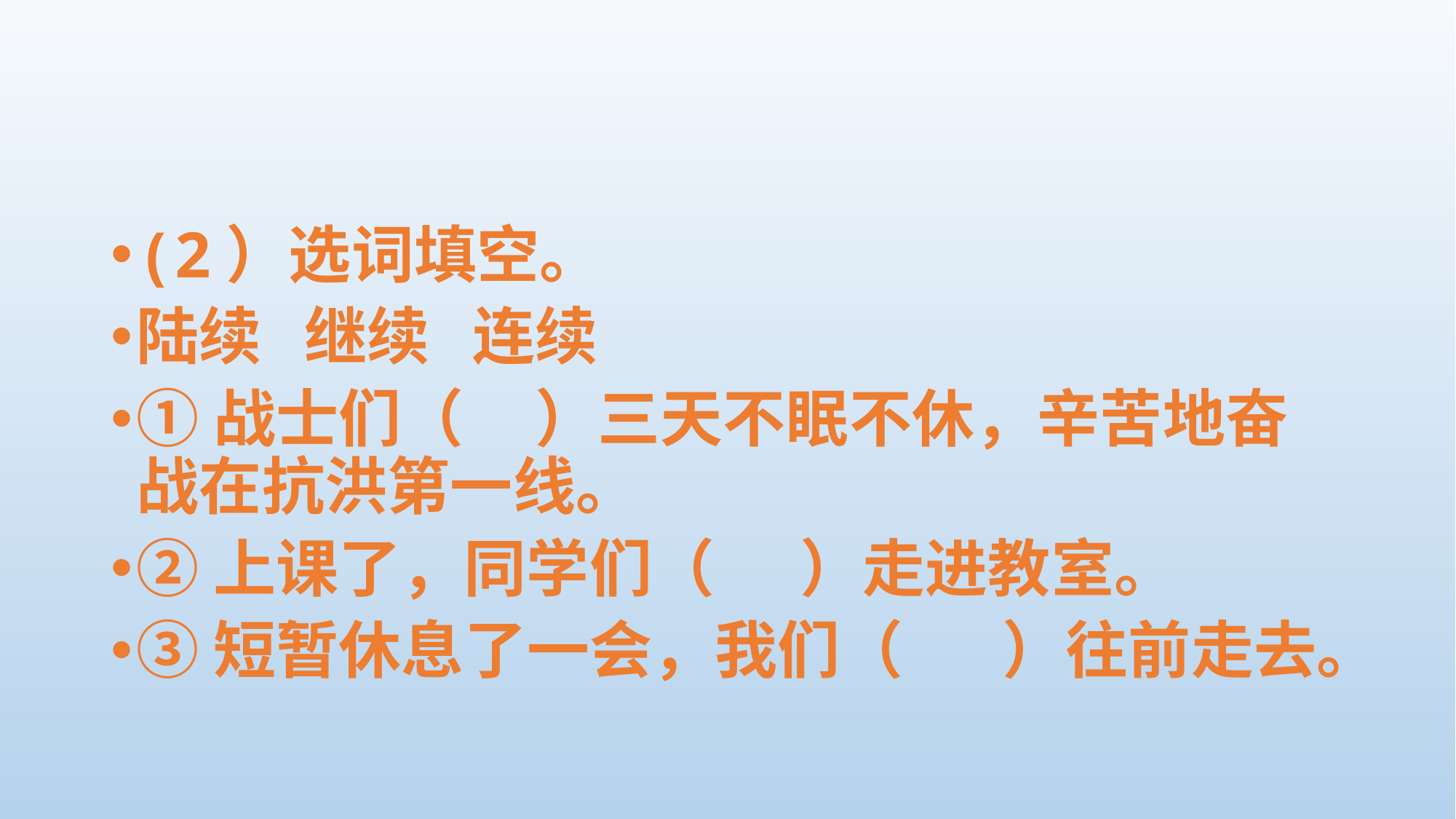

#
(2）选词填空。
陆续   继续   连续
①战士们（     ）三天不眠不休，辛苦地奋战在抗洪第一线。
②上课了，同学们（      ）走进教室。
③短暂休息了一会，我们（       ）往前走去。